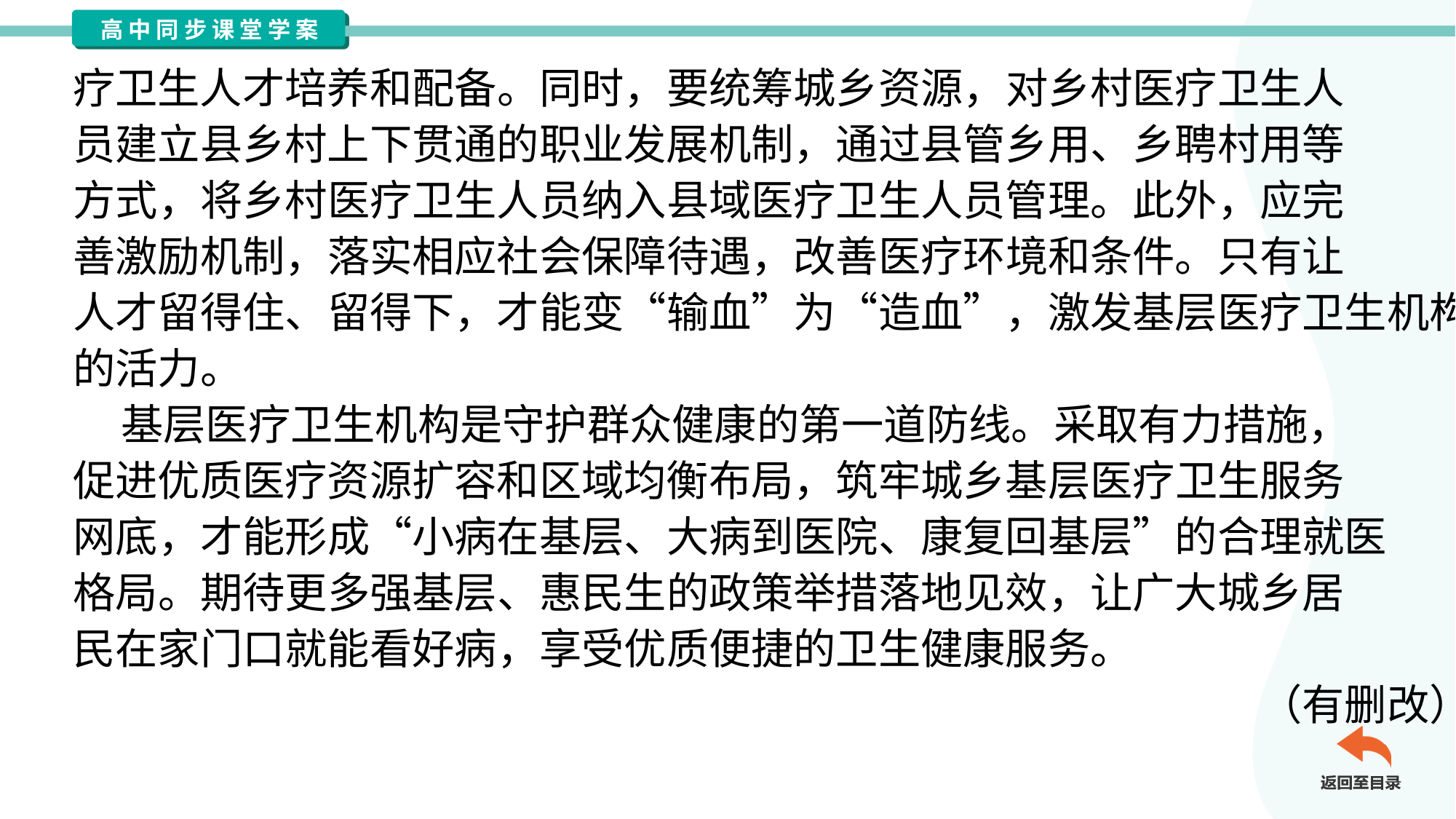

疗卫生人才培养和配备。同时，要统筹城乡资源，对乡村医疗卫生人
员建立县乡村上下贯通的职业发展机制，通过县管乡用、乡聘村用等
方式，将乡村医疗卫生人员纳入县域医疗卫生人员管理。此外，应完
善激励机制，落实相应社会保障待遇，改善医疗环境和条件。只有让
人才留得住、留得下，才能变“输血”为“造血”，激发基层医疗卫生机构
的活力。
    基层医疗卫生机构是守护群众健康的第一道防线。采取有力措施，
促进优质医疗资源扩容和区域均衡布局，筑牢城乡基层医疗卫生服务
网底，才能形成“小病在基层、大病到医院、康复回基层”的合理就医
格局。期待更多强基层、惠民生的政策举措落地见效，让广大城乡居
民在家门口就能看好病，享受优质便捷的卫生健康服务。
（有删改）